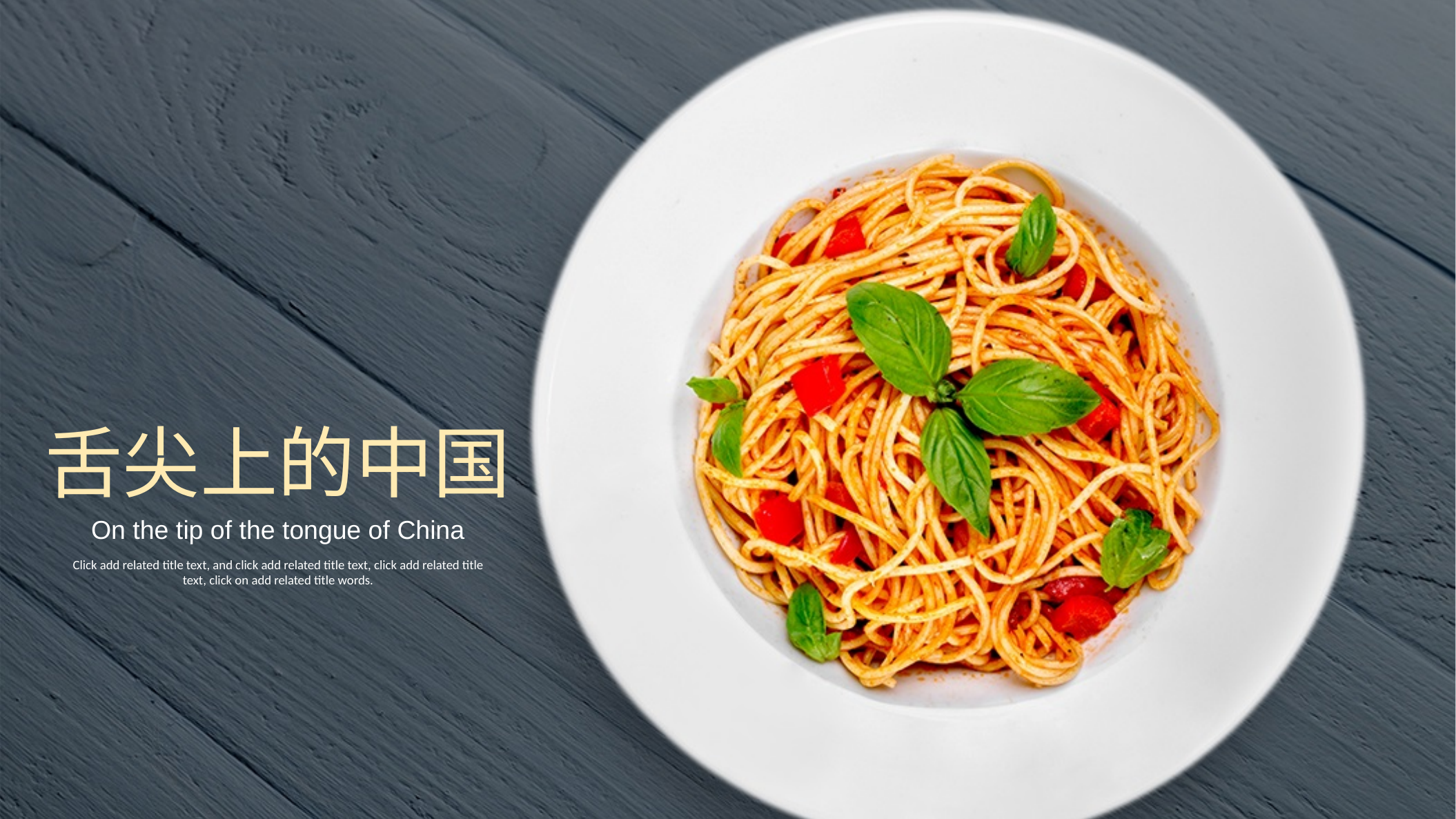

舌尖上的中国
On the tip of the tongue of China
Click add related title text, and click add related title text, click add related title text, click on add related title words.